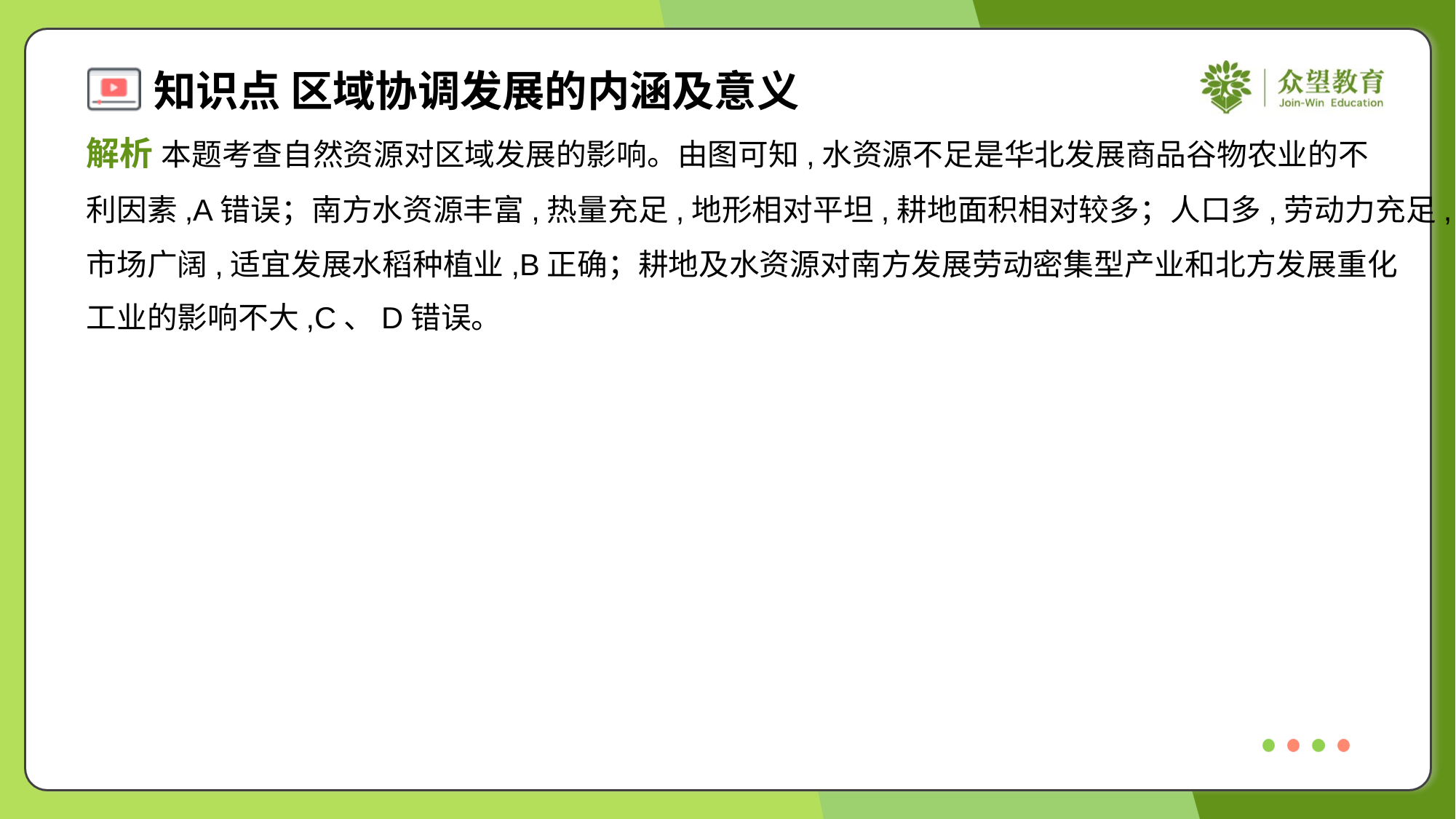

解析 本题考查自然资源对区域发展的影响。由图可知,水资源不足是华北发展商品谷物农业的不
利因素,A错误；南方水资源丰富,热量充足,地形相对平坦,耕地面积相对较多；人口多,劳动力充足,
市场广阔,适宜发展水稻种植业,B正确；耕地及水资源对南方发展劳动密集型产业和北方发展重化
工业的影响不大,C、D错误。